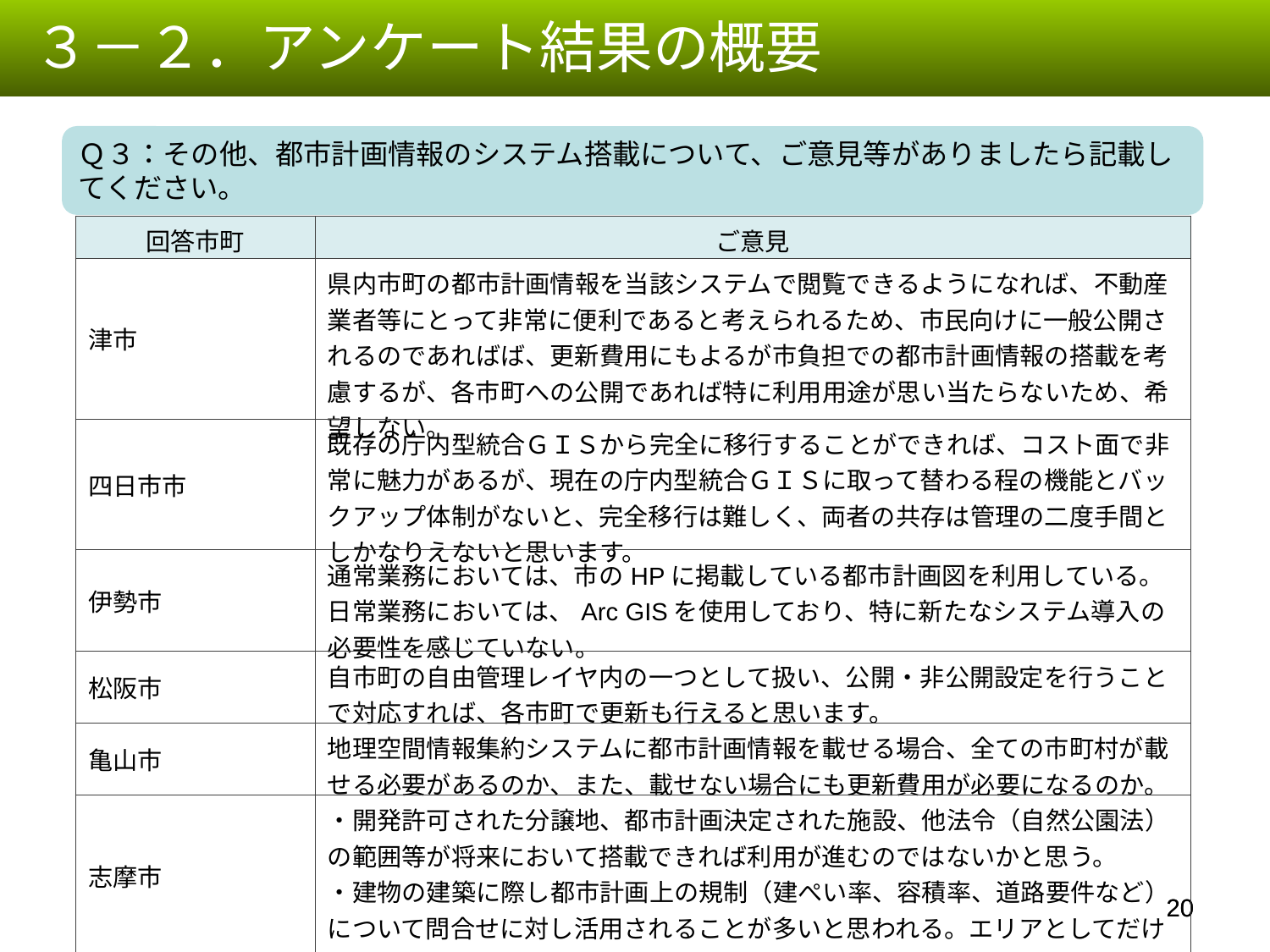

３－２．アンケート結果の概要
Ｑ３：その他、都市計画情報のシステム搭載について、ご意見等がありましたら記載してください。
| 回答市町 | ご意見 |
| --- | --- |
| 津市 | 県内市町の都市計画情報を当該システムで閲覧できるようになれば、不動産業者等にとって非常に便利であると考えられるため、市民向けに一般公開されるのであればば、更新費用にもよるが市負担での都市計画情報の搭載を考慮するが、各市町への公開であれば特に利用用途が思い当たらないため、希望しない。 |
| 四日市市 | 既存の庁内型統合ＧＩＳから完全に移行することができれば、コスト面で非常に魅力があるが、現在の庁内型統合ＧＩＳに取って替わる程の機能とバックアップ体制がないと、完全移行は難しく、両者の共存は管理の二度手間としかなりえないと思います。 |
| 伊勢市 | 通常業務においては、市のHPに掲載している都市計画図を利用している。日常業務においては、Arc GISを使用しており、特に新たなシステム導入の必要性を感じていない。 |
| 松阪市 | 自市町の自由管理レイヤ内の一つとして扱い、公開・非公開設定を行うことで対応すれば、各市町で更新も行えると思います。 |
| 亀山市 | 地理空間情報集約システムに都市計画情報を載せる場合、全ての市町村が載せる必要があるのか、また、載せない場合にも更新費用が必要になるのか。 |
| 志摩市 | ・開発許可された分譲地、都市計画決定された施設、他法令（自然公園法）の範囲等が将来において搭載できれば利用が進むのではないかと思う。 ・建物の建築に際し都市計画上の規制（建ぺい率、容積率、道路要件など）について問合せに対し活用されることが多いと思われる。エリアとしてだけでなく、地番から規制内容を表示されると便利であるのでないかと思う。 |
20
20